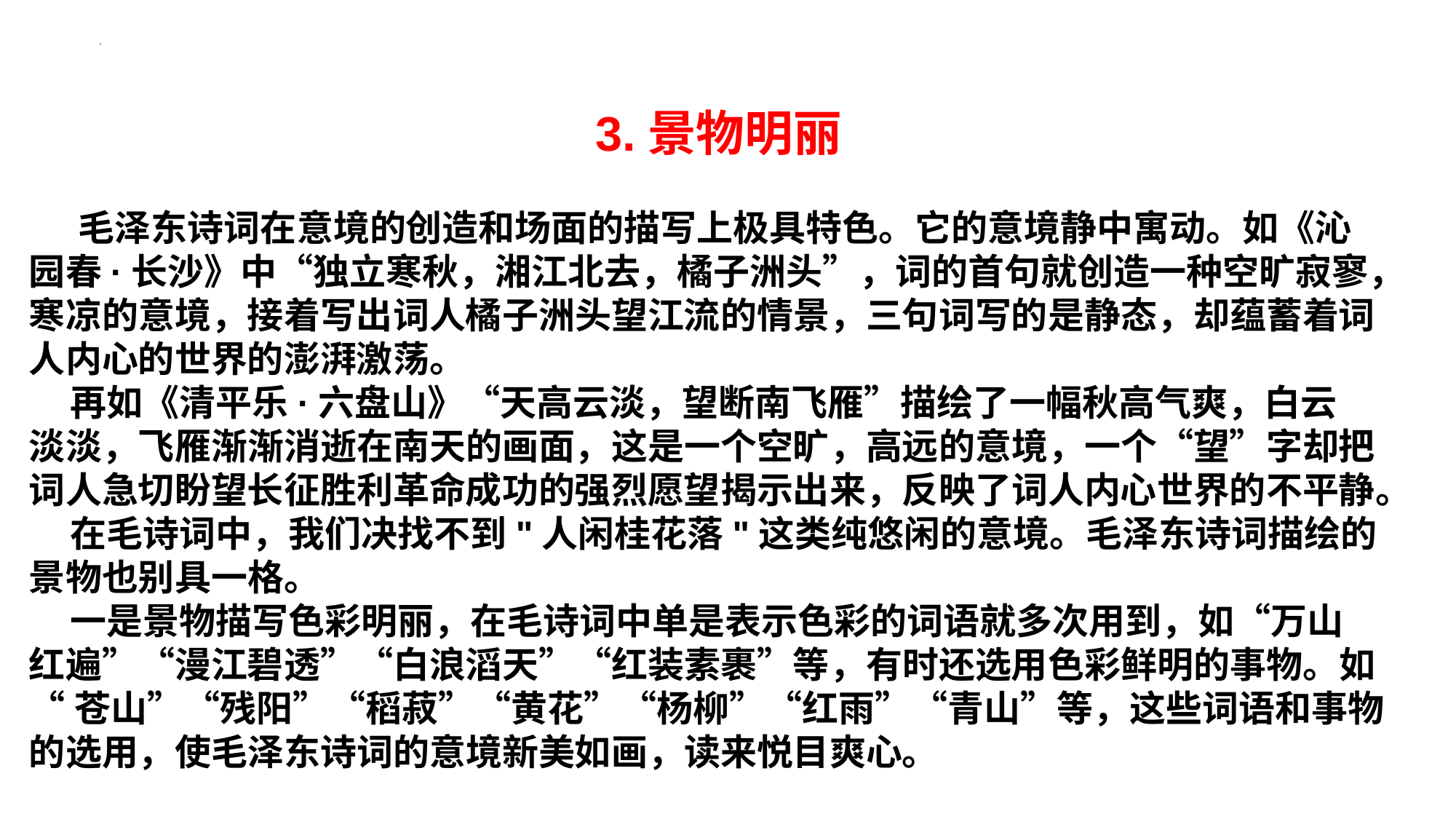

3.景物明丽

    毛泽东诗词在意境的创造和场面的描写上极具特色。它的意境静中寓动。如《沁
园春·长沙》中“独立寒秋，湘江北去，橘子洲头”，词的首句就创造一种空旷寂寥，
寒凉的意境，接着写出词人橘子洲头望江流的情景，三句词写的是静态，却蕴蓄着词
人内心的世界的澎湃激荡。
    再如《清平乐·六盘山》“天高云淡，望断南飞雁”描绘了一幅秋高气爽，白云
淡淡，飞雁渐渐消逝在南天的画面，这是一个空旷，高远的意境，一个“望”字却把
词人急切盼望长征胜利革命成功的强烈愿望揭示出来，反映了词人内心世界的不平静。
    在毛诗词中，我们决找不到"人闲桂花落"这类纯悠闲的意境。毛泽东诗词描绘的
景物也别具一格。
    一是景物描写色彩明丽，在毛诗词中单是表示色彩的词语就多次用到，如“万山
红遍”“漫江碧透”“白浪滔天”“红装素裹”等，有时还选用色彩鲜明的事物。如
“苍山”“残阳”“稻菽”“黄花”“杨柳”“红雨”“青山”等，这些词语和事物
的选用，使毛泽东诗词的意境新美如画，读来悦目爽心。